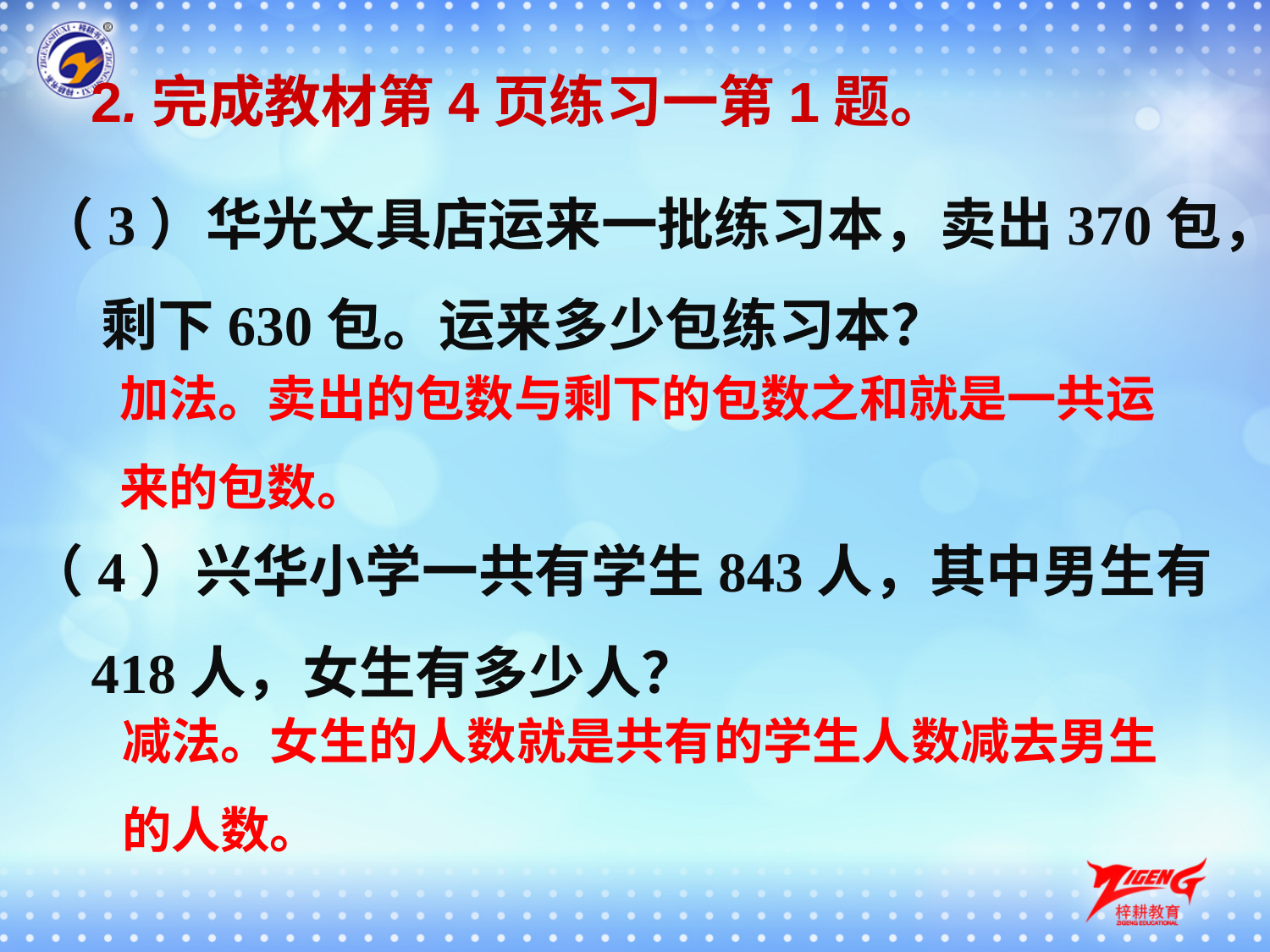

2.完成教材第4页练习一第1题。
（3）华光文具店运来一批练习本，卖出370包，剩下630包。运来多少包练习本？
加法。卖出的包数与剩下的包数之和就是一共运
来的包数。
（4）兴华小学一共有学生843人，其中男生有418人，女生有多少人？
减法。女生的人数就是共有的学生人数减去男生
的人数。